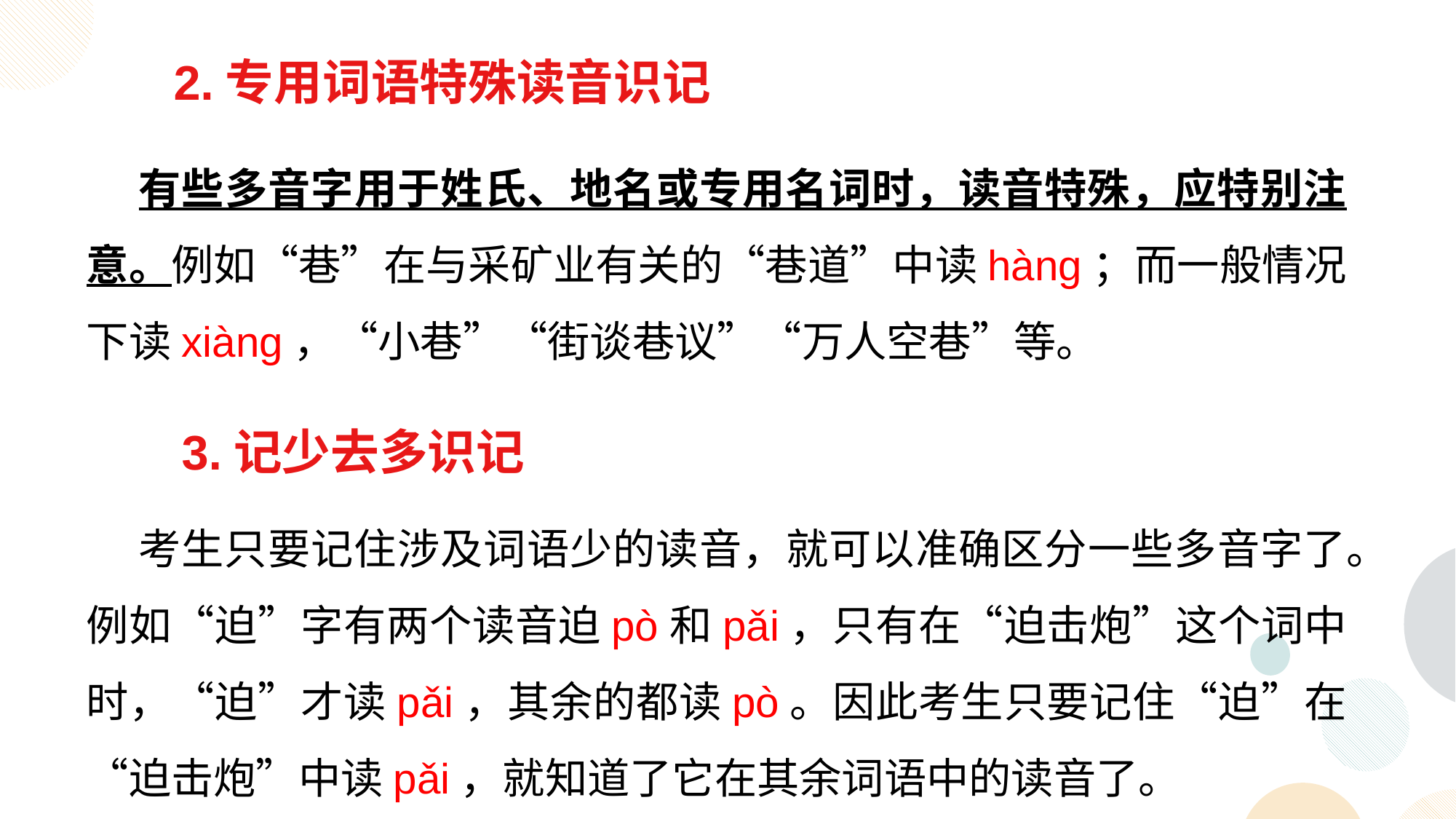

2.专用词语特殊读音识记
    有些多音字用于姓氏、地名或专用名词时，读音特殊，应特别注意。例如“巷”在与采矿业有关的“巷道”中读hànɡ；而一般情况下读xiànɡ，“小巷”“街谈巷议”“万人空巷”等。
3.记少去多识记
    考生只要记住涉及词语少的读音，就可以准确区分一些多音字了。例如“迫”字有两个读音迫pò和pǎi，只有在“迫击炮”这个词中时，“迫”才读pǎi，其余的都读pò。因此考生只要记住“迫”在“迫击炮”中读pǎi，就知道了它在其余词语中的读音了。